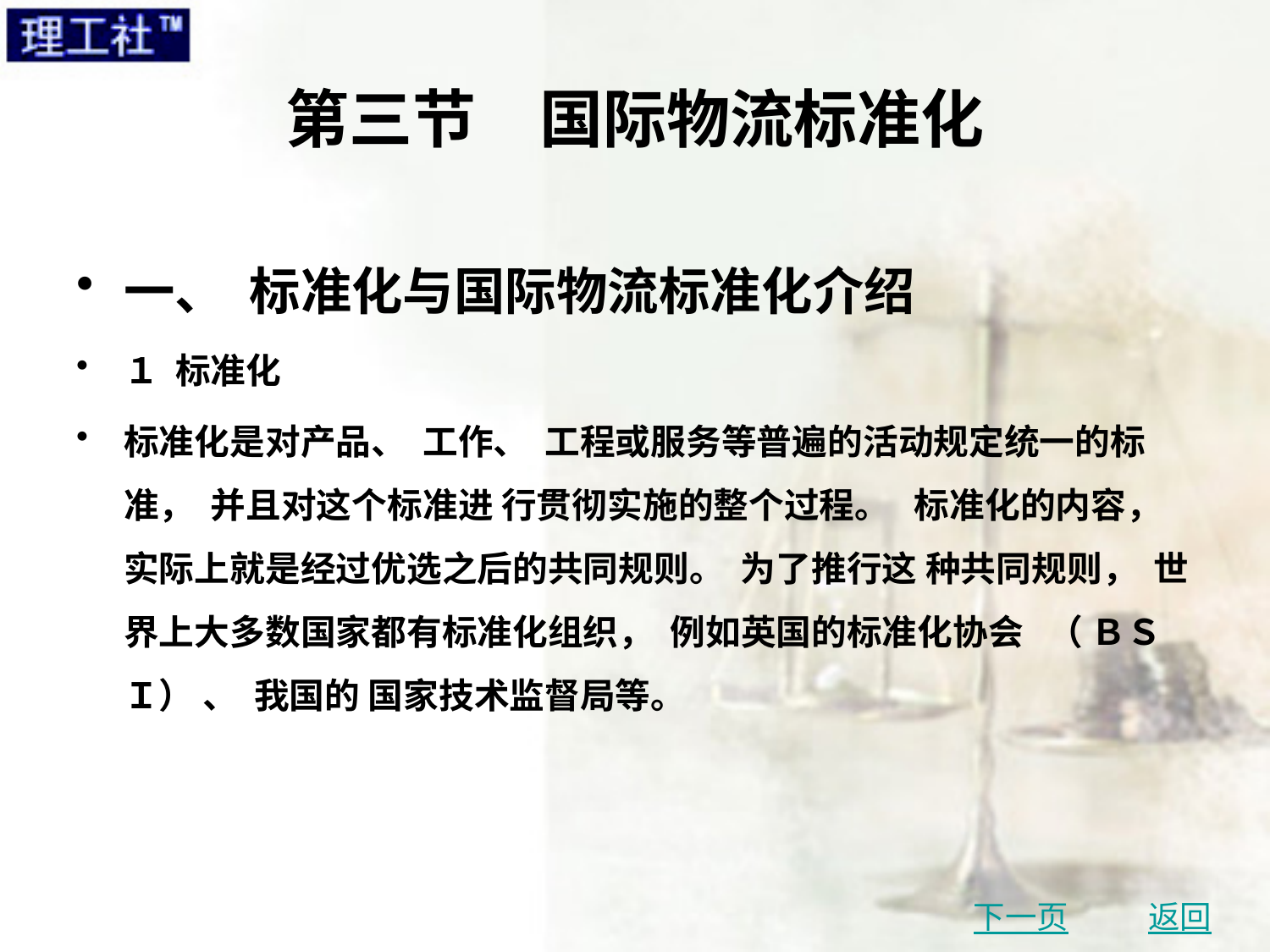

# 第三节　国际物流标准化
一、  标准化与国际物流标准化介绍
１  标准化
标准化是对产品、  工作、  工程或服务等普遍的活动规定统一的标准，  并且对这个标准进 行贯彻实施的整个过程。   标准化的内容，  实际上就是经过优选之后的共同规则。  为了推行这 种共同规则，  世界上大多数国家都有标准化组织，  例如英国的标准化协会   （ ＢＳＩ） 、  我国的 国家技术监督局等。
下一页
返回